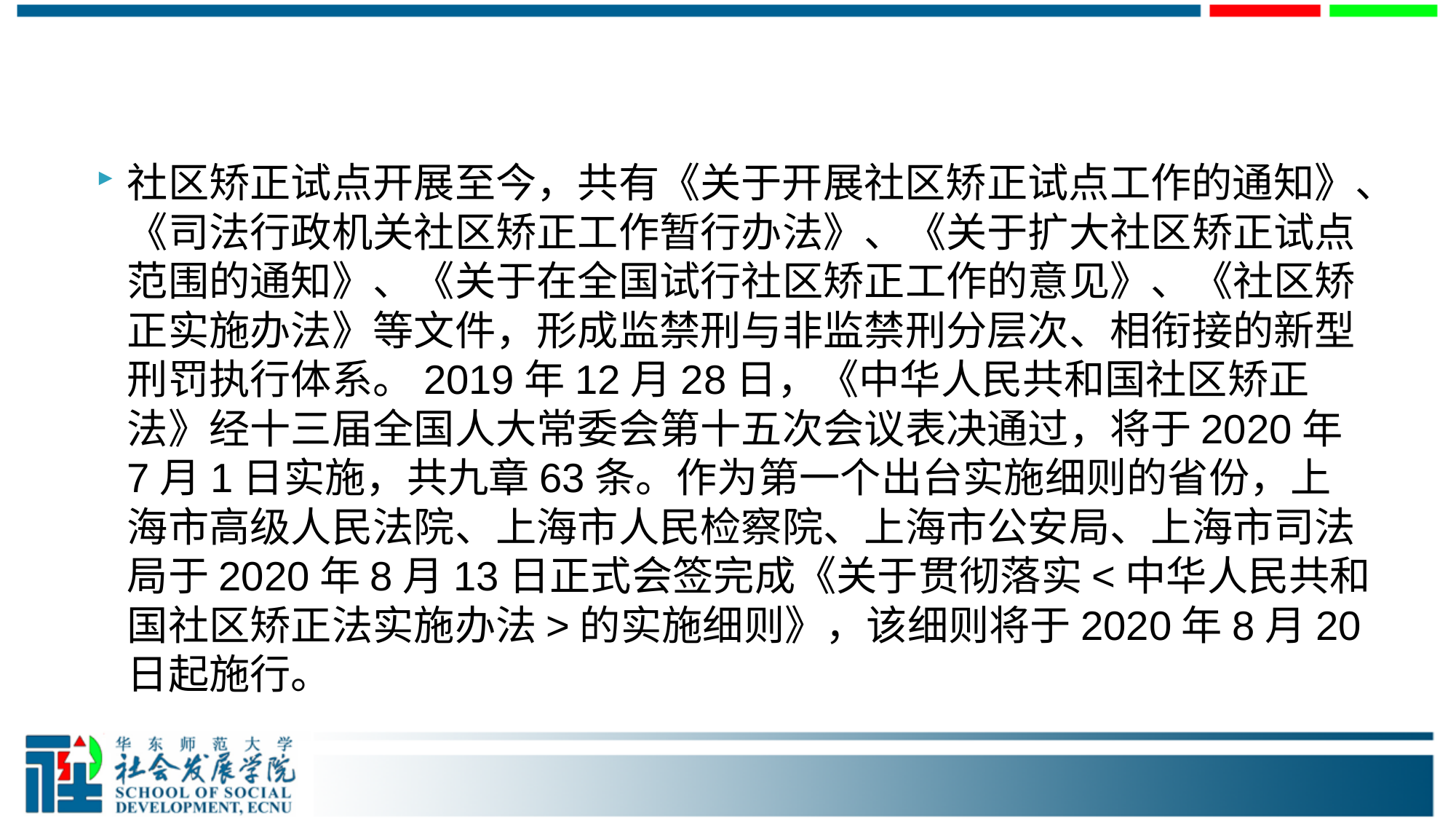

#
社区矫正试点开展至今，共有《关于开展社区矫正试点工作的通知》、《司法行政机关社区矫正工作暂行办法》、《关于扩大社区矫正试点范围的通知》、《关于在全国试行社区矫正工作的意见》、《社区矫正实施办法》等文件，形成监禁刑与非监禁刑分层次、相衔接的新型刑罚执行体系。2019年12月28日，《中华人民共和国社区矫正法》经十三届全国人大常委会第十五次会议表决通过，将于2020年7月1日实施，共九章63条。作为第一个出台实施细则的省份，上海市高级人民法院、上海市人民检察院、上海市公安局、上海市司法局于2020年8月13日正式会签完成《关于贯彻落实<中华人民共和国社区矫正法实施办法>的实施细则》，该细则将于2020年8月20日起施行。